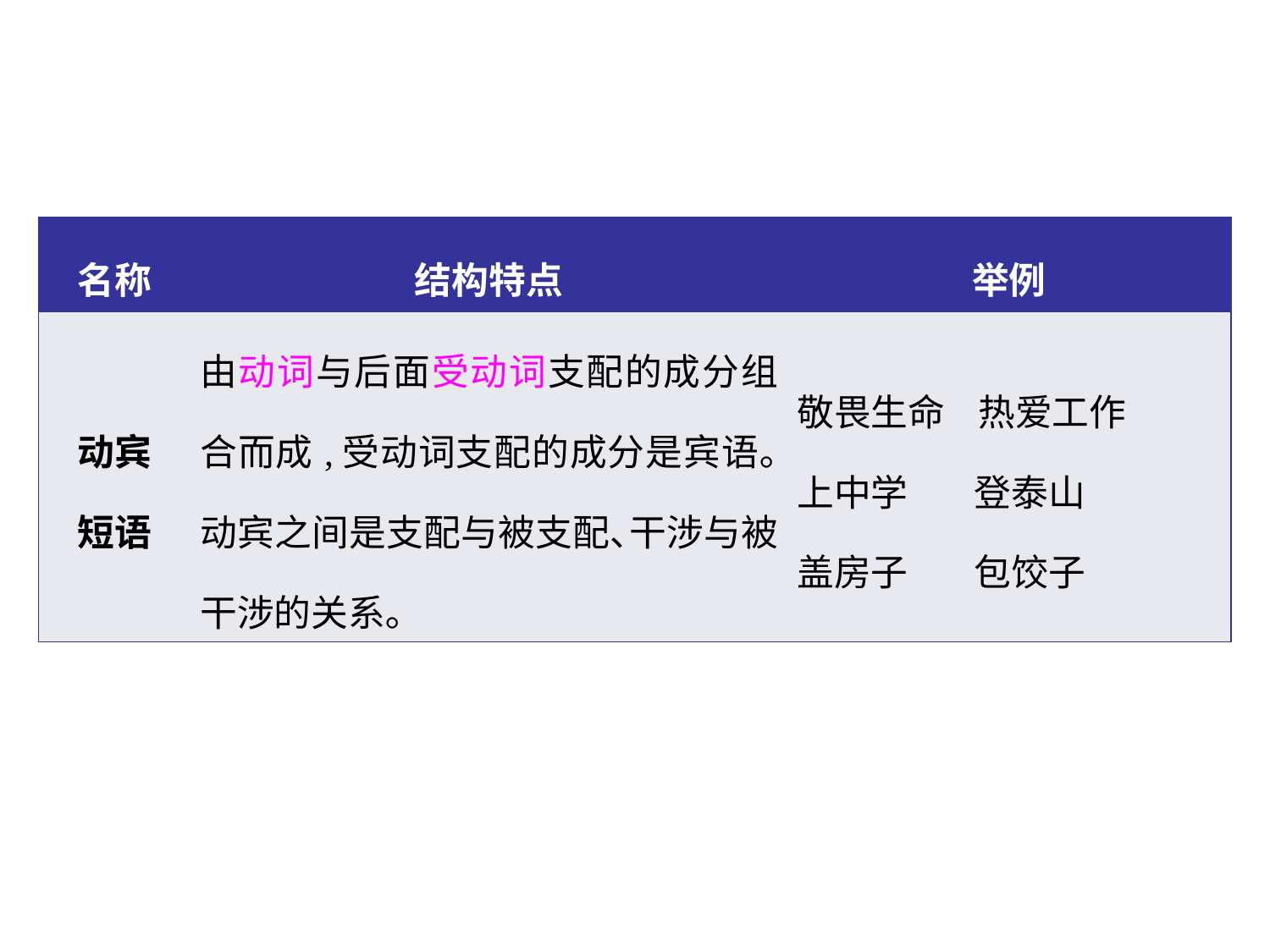

| 名称 | 结构特点 | 举例 |
| --- | --- | --- |
| 动宾 短语 | 由动词与后面受动词支配的成分组合而成,受动词支配的成分是宾语｡动宾之间是支配与被支配､干涉与被干涉的关系｡ | 敬畏生命 热爱工作 上中学 登泰山 盖房子 包饺子 |